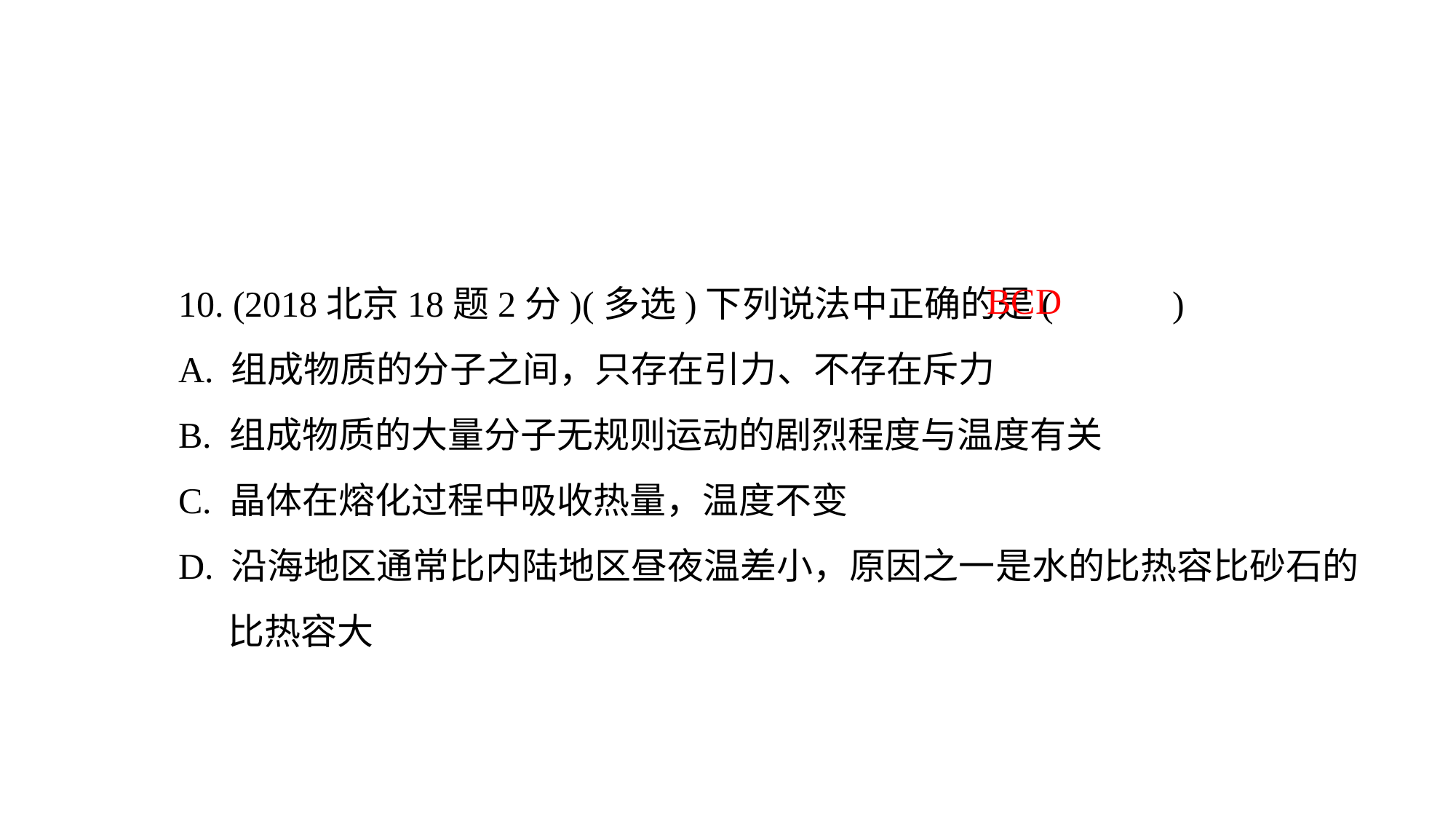

10. (2018北京18题2分)(多选)下列说法中正确的是(             )
A. 组成物质的分子之间，只存在引力、不存在斥力
B. 组成物质的大量分子无规则运动的剧烈程度与温度有关
C. 晶体在熔化过程中吸收热量，温度不变
D. 沿海地区通常比内陆地区昼夜温差小，原因之一是水的比热容比砂石的
     比热容大
BCD